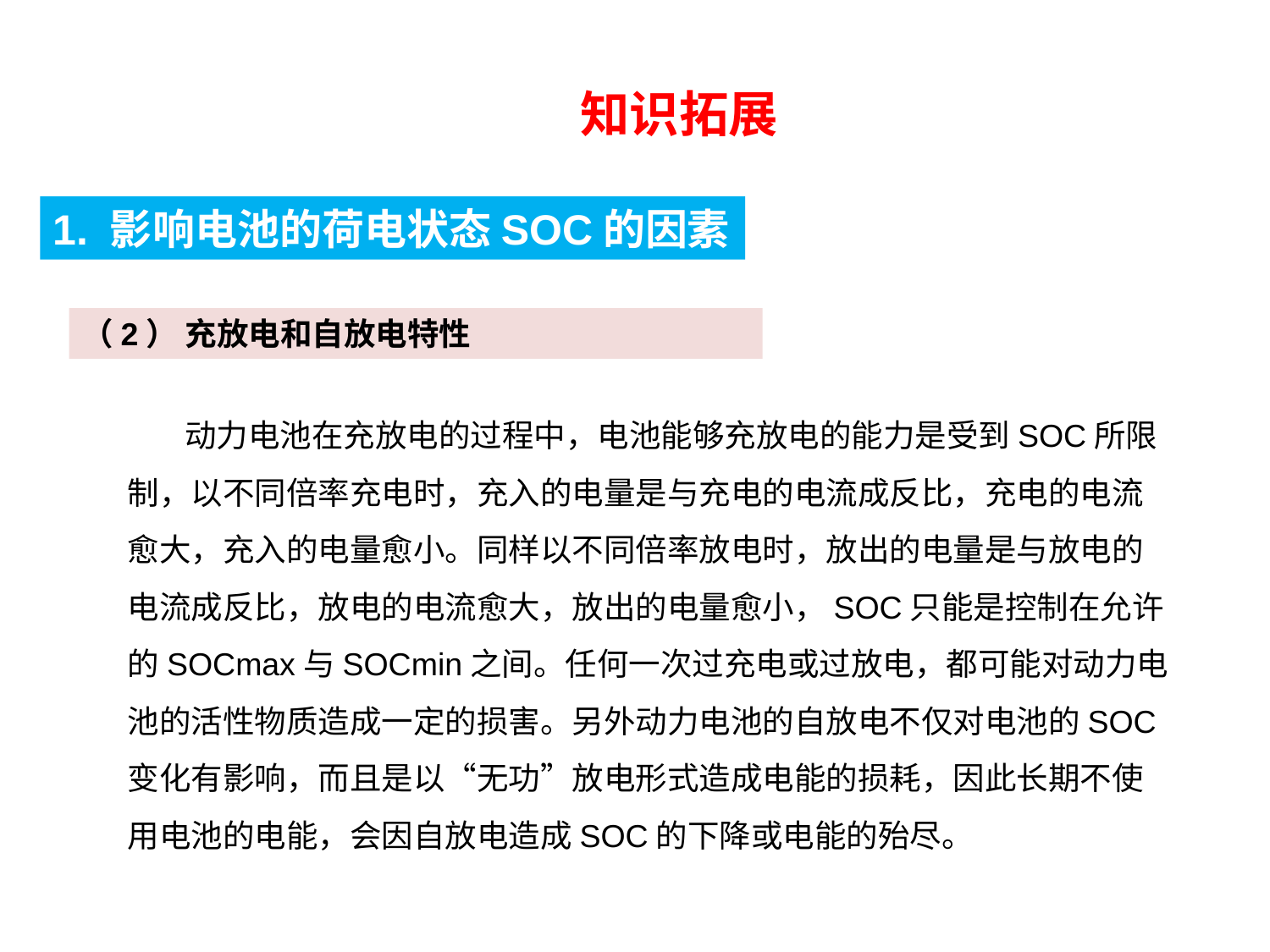

知识拓展
1. 影响电池的荷电状态SOC的因素
（2） 充放电和自放电特性
 动力电池在充放电的过程中，电池能够充放电的能力是受到SOC所限制，以不同倍率充电时，充入的电量是与充电的电流成反比，充电的电流愈大，充入的电量愈小。同样以不同倍率放电时，放出的电量是与放电的电流成反比，放电的电流愈大，放出的电量愈小，SOC只能是控制在允许的SOCmax与SOCmin之间。任何一次过充电或过放电，都可能对动力电池的活性物质造成一定的损害。另外动力电池的自放电不仅对电池的SOC变化有影响，而且是以“无功”放电形式造成电能的损耗，因此长期不使用电池的电能，会因自放电造成SOC的下降或电能的殆尽。